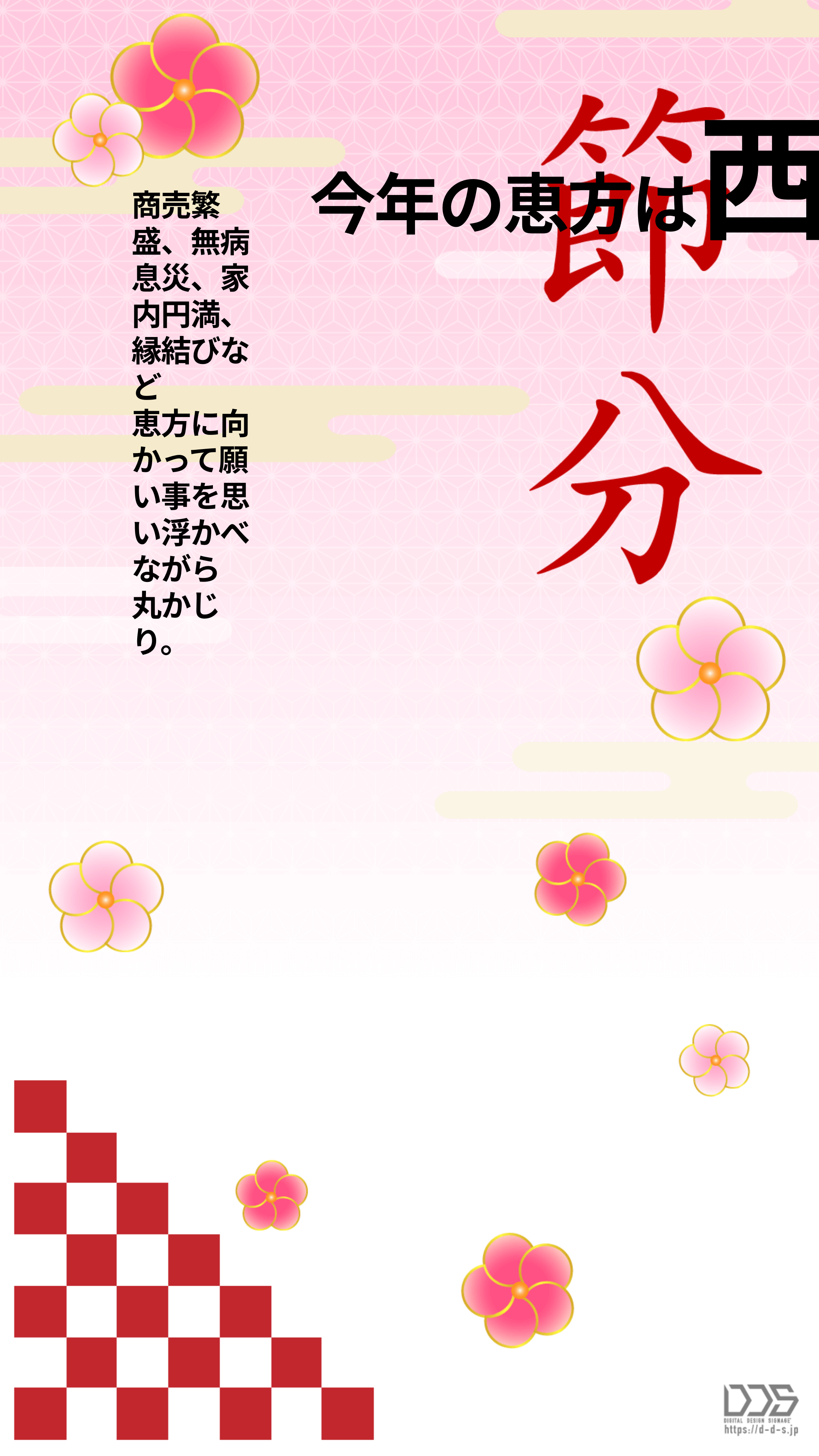

今年の恵方は西南西です
商売繁盛、無病息災、家内円満、縁結びなど
恵方に向かって願い事を思い浮かべながら
丸かじり。